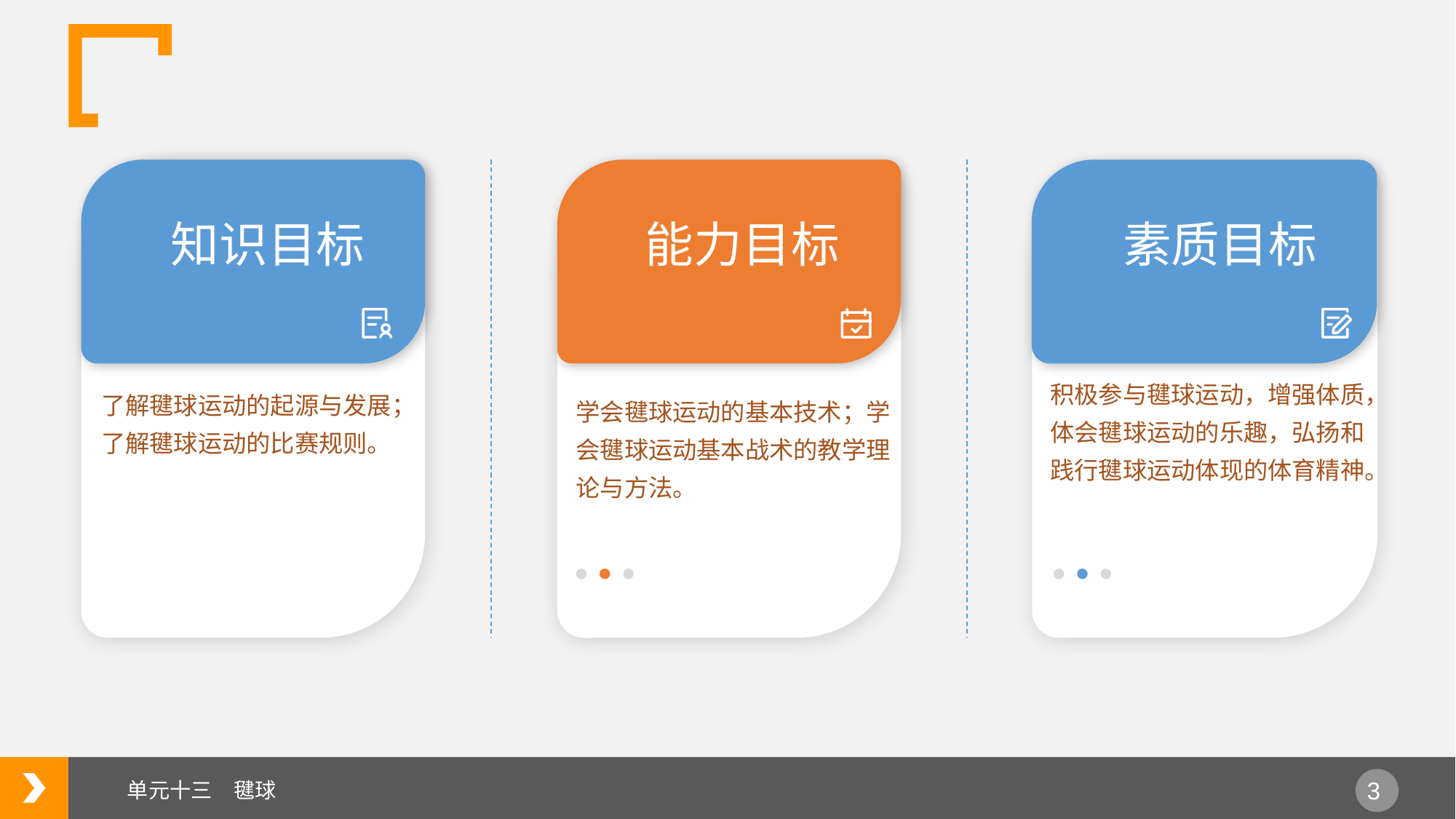

知识目标
能力目标
素质目标

积极参与毽球运动，增强体质，体会毽球运动的乐趣，弘扬和践行毽球运动体现的体育精神。
了解毽球运动的起源与发展；了解毽球运动的比赛规则。
学会毽球运动的基本技术；学会毽球运动基本战术的教学理论与方法。

单元十三　毽球